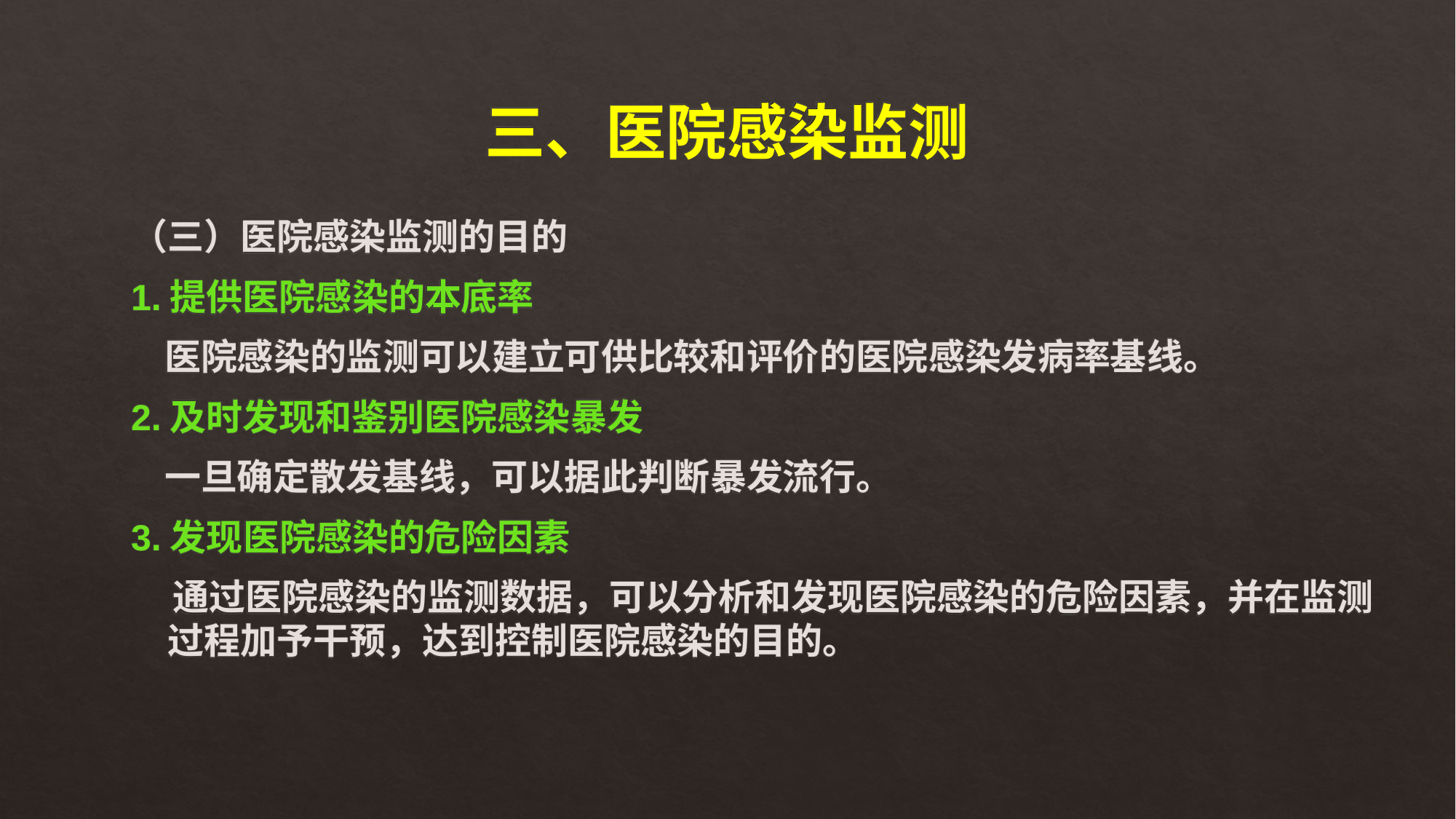

# 三、医院感染监测
（三）医院感染监测的目的
1.提供医院感染的本底率
   医院感染的监测可以建立可供比较和评价的医院感染发病率基线。
2.及时发现和鉴别医院感染暴发
   一旦确定散发基线，可以据此判断暴发流行。
3.发现医院感染的危险因素
    通过医院感染的监测数据，可以分析和发现医院感染的危险因素，并在监测过程加予干预，达到控制医院感染的目的。